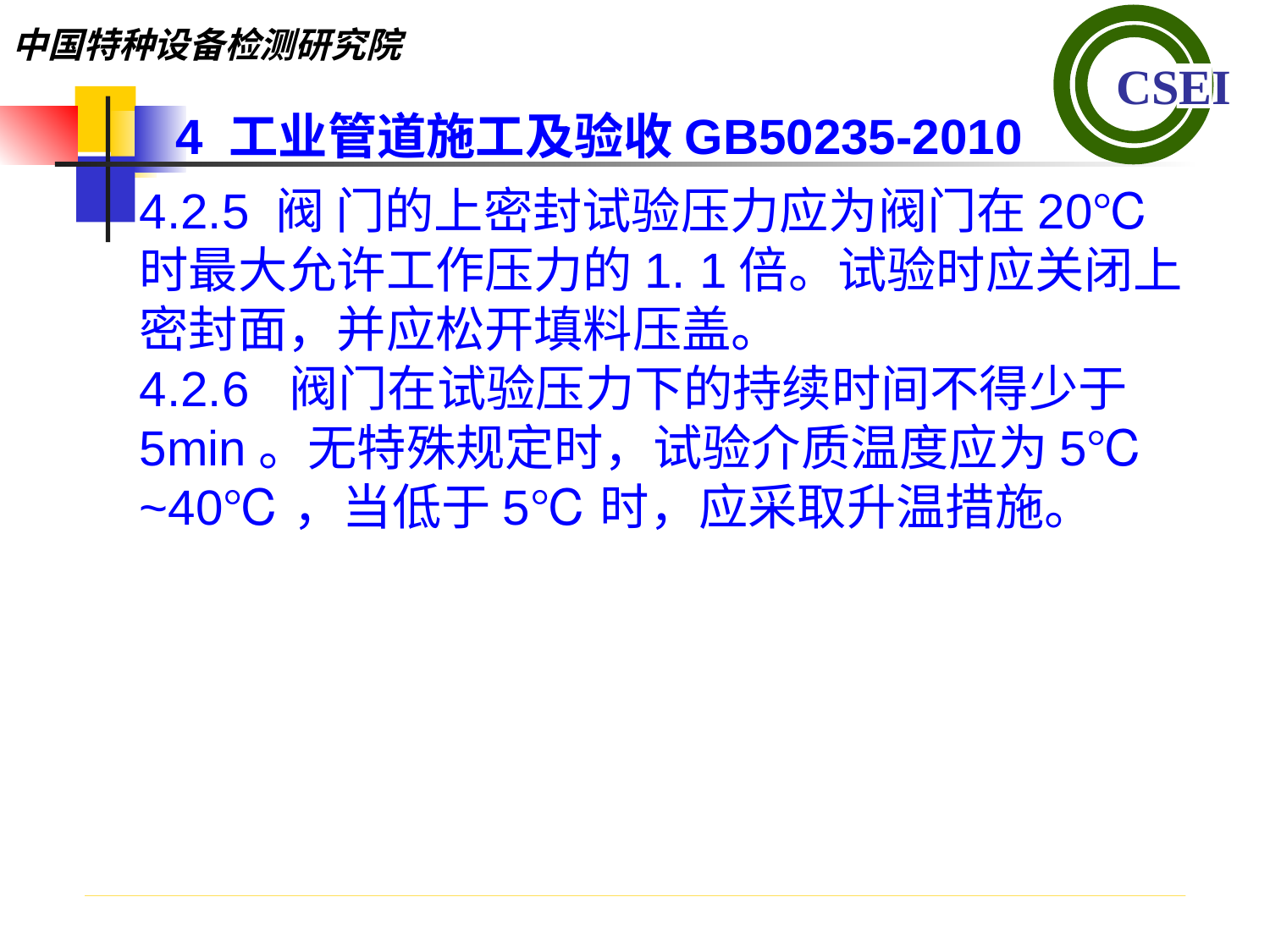

4 工业管道施工及验收GB50235-2010
4.2.5 阀 门的上密封试验压力应为阀门在20℃时最大允许工作压力的1. 1倍。试验时应关闭上密封面，并应松开填料压盖。
4.2.6  阀门在试验压力下的持续时间不得少于5min。无特殊规定时，试验介质温度应为5℃ ~40℃，当低于5℃时，应采取升温措施。